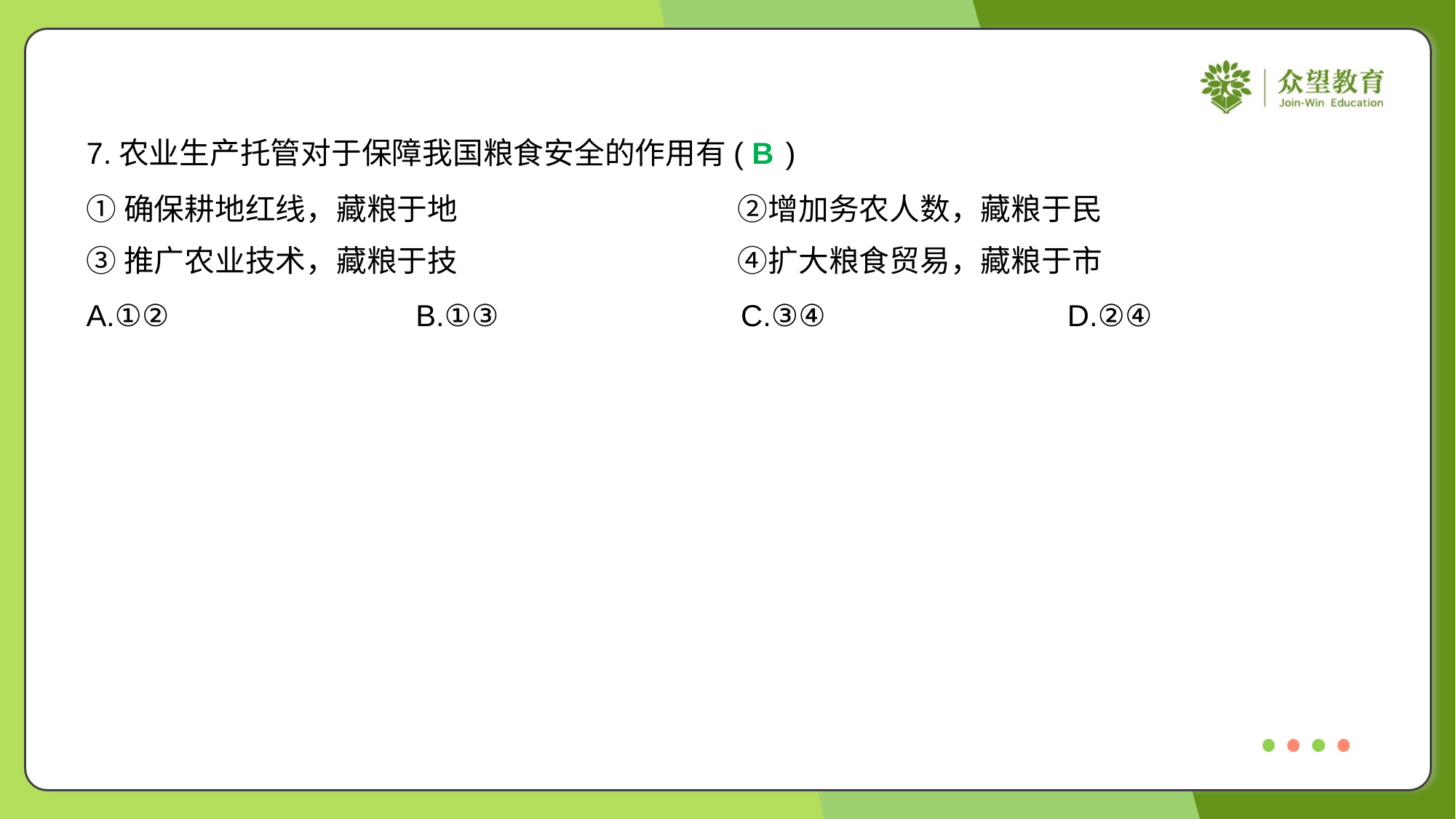

7.农业生产托管对于保障我国粮食安全的作用有(     )
B
①确保耕地红线，藏粮于地	②增加务农人数，藏粮于民
③推广农业技术，藏粮于技	④扩大粮食贸易，藏粮于市
A.①②	B.①③	C.③④	D.②④